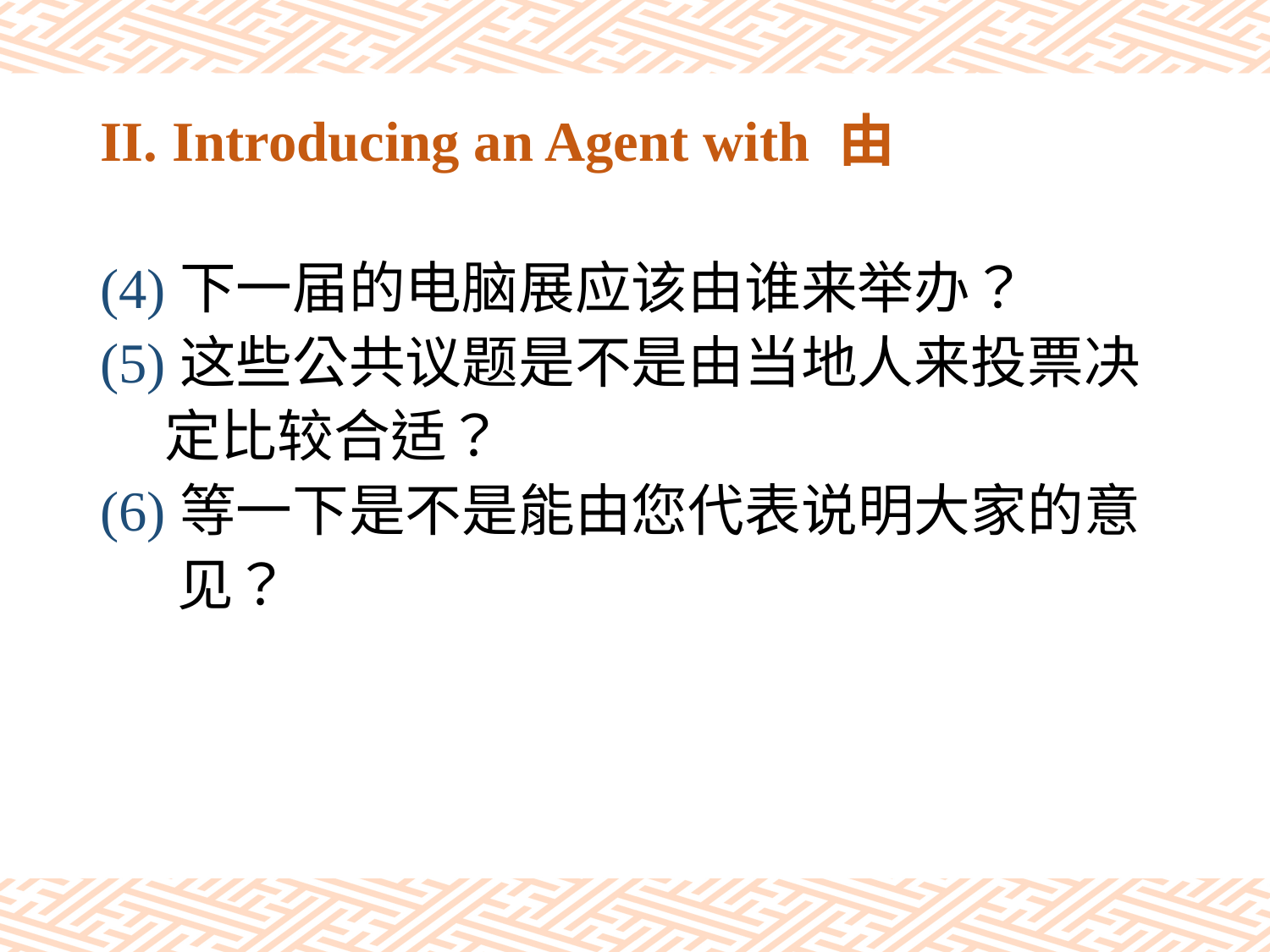

# II. Introducing an Agent with 由
(4)下一届的电脑展应该由谁来举办？
(5)这些公共议题是不是由当地人来投票决
    定比较合适？
(6)等一下是不是能由您代表说明大家的意
     见？